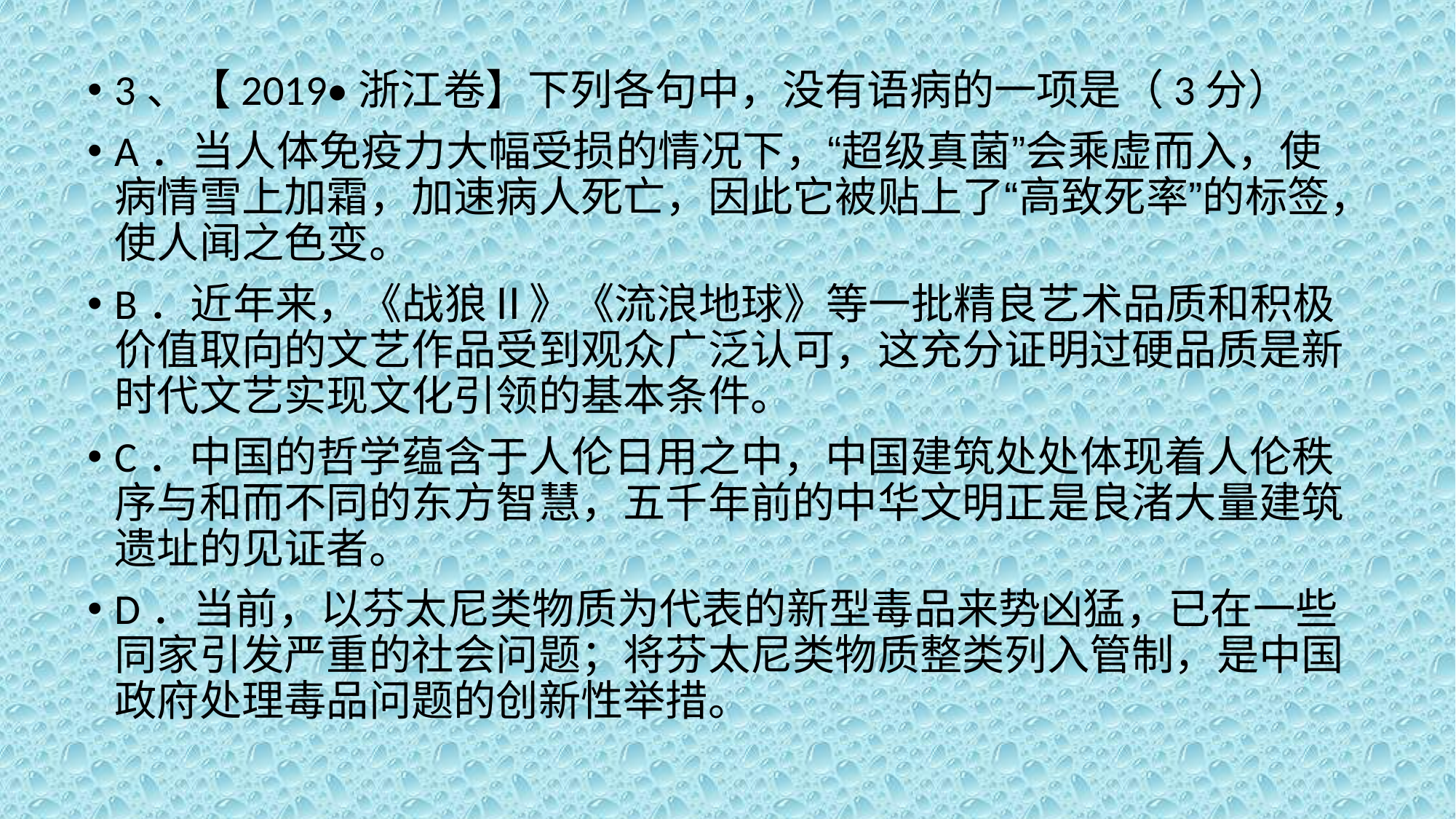

3、【2019•浙江卷】下列各句中，没有语病的一项是（3分）
A．当人体免疫力大幅受损的情况下，“超级真菌”会乘虚而入，使病情雪上加霜，加速病人死亡，因此它被贴上了“高致死率”的标签，使人闻之色变。
B．近年来，《战狼Ⅱ》《流浪地球》等一批精良艺术品质和积极价值取向的文艺作品受到观众广泛认可，这充分证明过硬品质是新时代文艺实现文化引领的基本条件。
C．中国的哲学蕴含于人伦日用之中，中国建筑处处体现着人伦秩序与和而不同的东方智慧，五千年前的中华文明正是良渚大量建筑遗址的见证者。
D．当前，以芬太尼类物质为代表的新型毒品来势凶猛，已在一些同家引发严重的社会问题；将芬太尼类物质整类列入管制，是中国政府处理毒品问题的创新性举措。